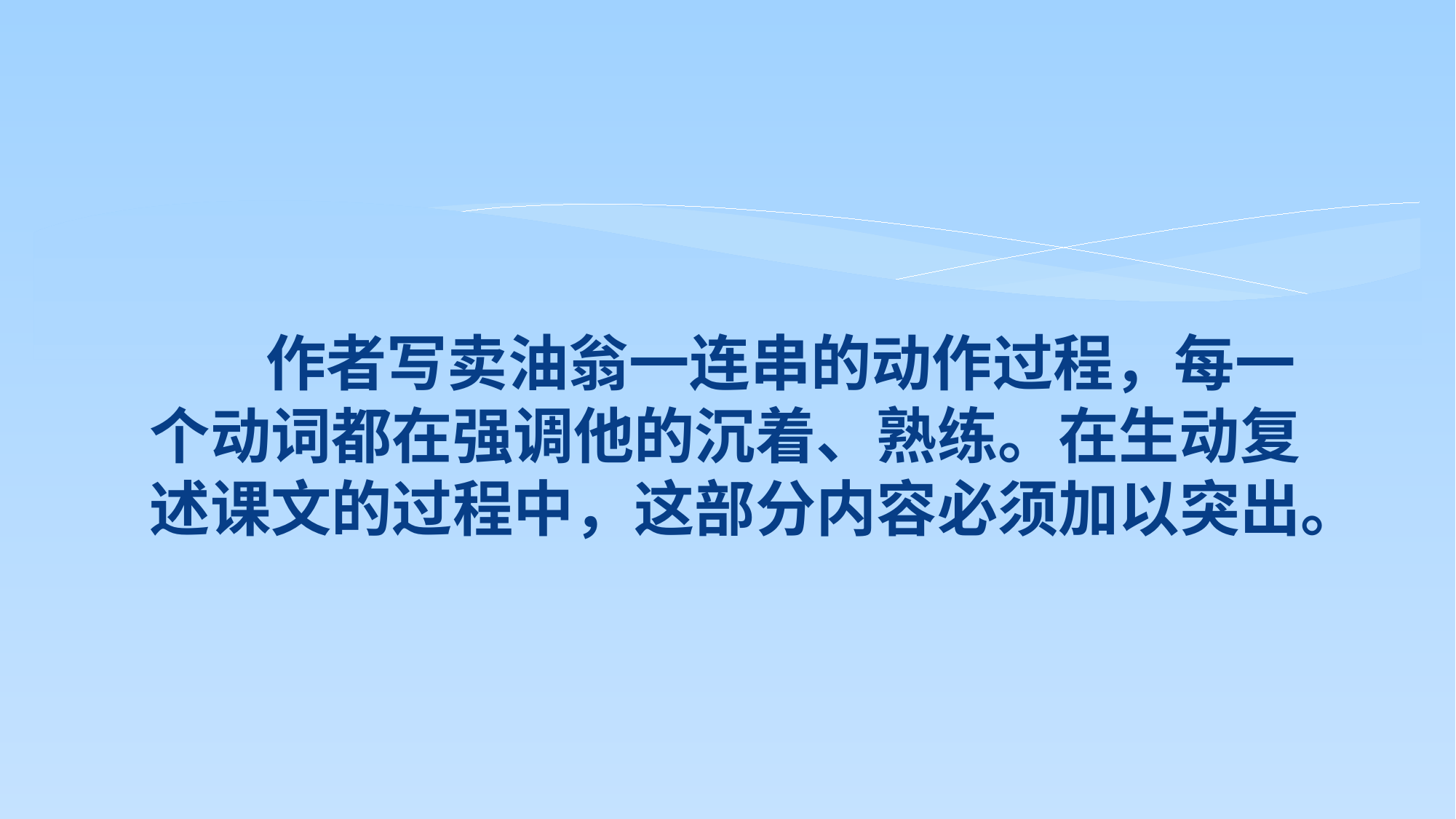

#
      作者写卖油翁一连串的动作过程，每一个动词都在强调他的沉着、熟练。在生动复述课文的过程中，这部分内容必须加以突出。